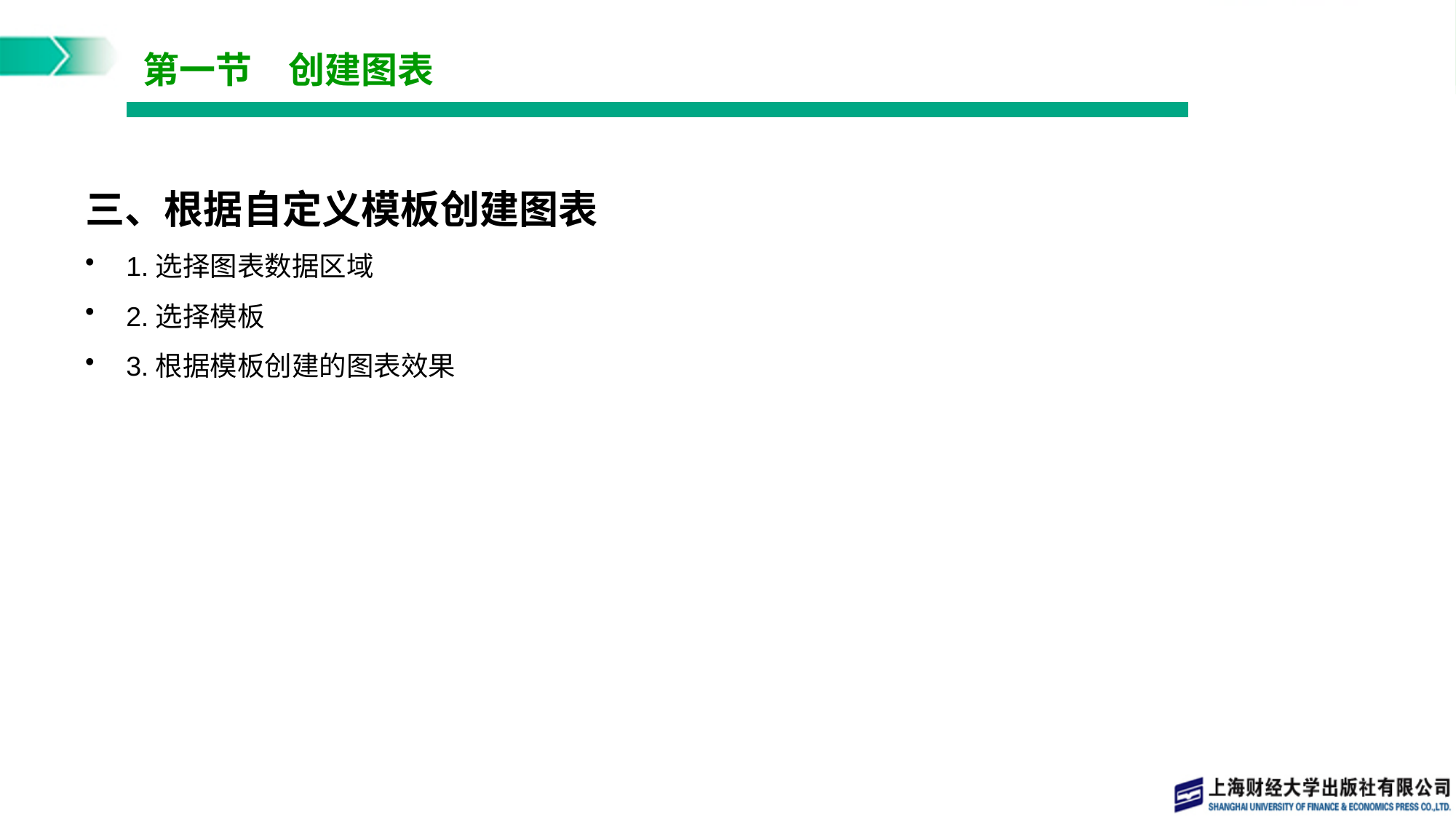

# 第一节　创建图表
三、根据自定义模板创建图表
1.选择图表数据区域
2.选择模板
3.根据模板创建的图表效果